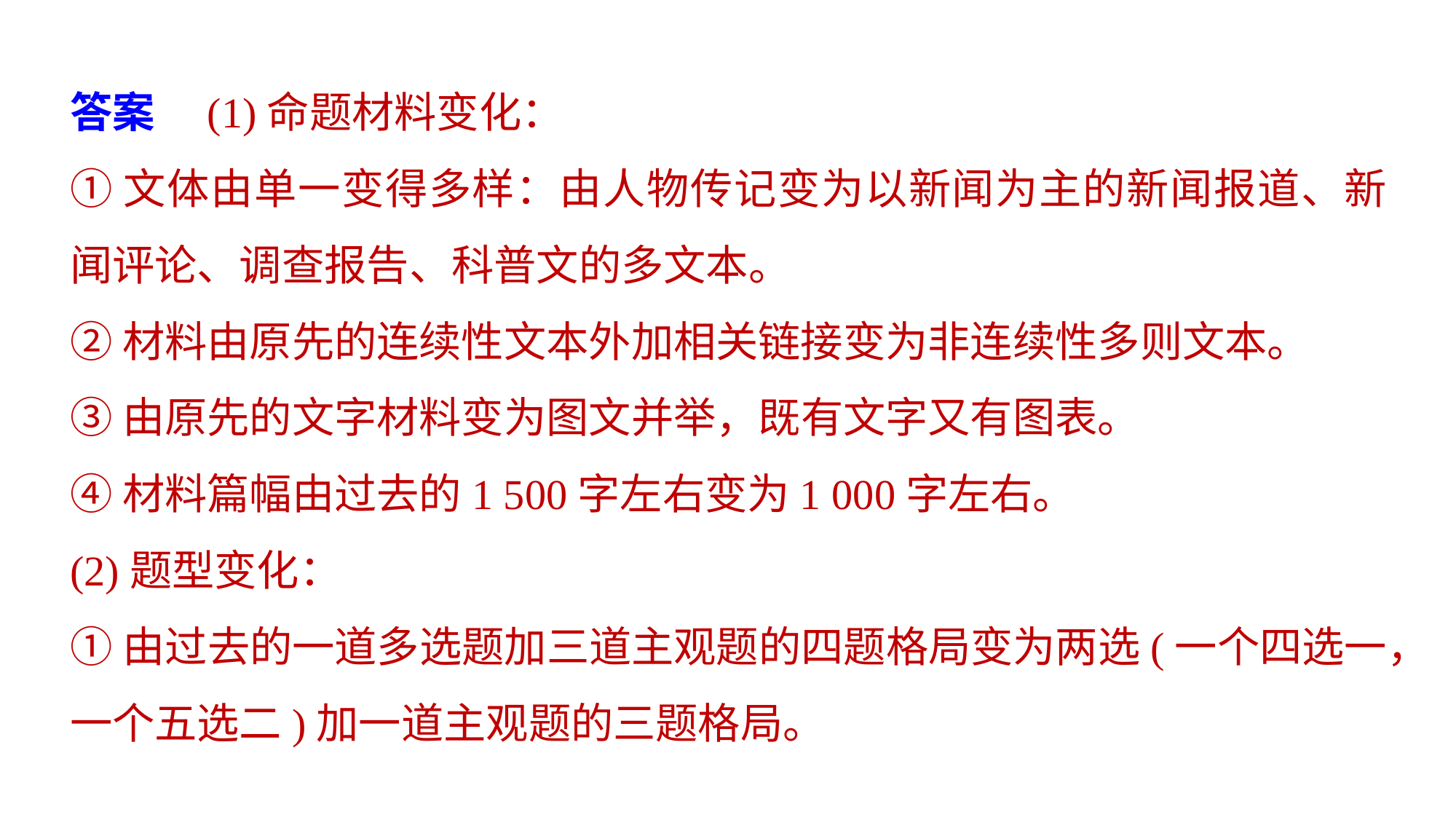

答案　(1)命题材料变化：
①文体由单一变得多样：由人物传记变为以新闻为主的新闻报道、新闻评论、调查报告、科普文的多文本。
②材料由原先的连续性文本外加相关链接变为非连续性多则文本。
③由原先的文字材料变为图文并举，既有文字又有图表。
④材料篇幅由过去的1 500字左右变为1 000字左右。
(2)题型变化：
①由过去的一道多选题加三道主观题的四题格局变为两选(一个四选一，一个五选二)加一道主观题的三题格局。